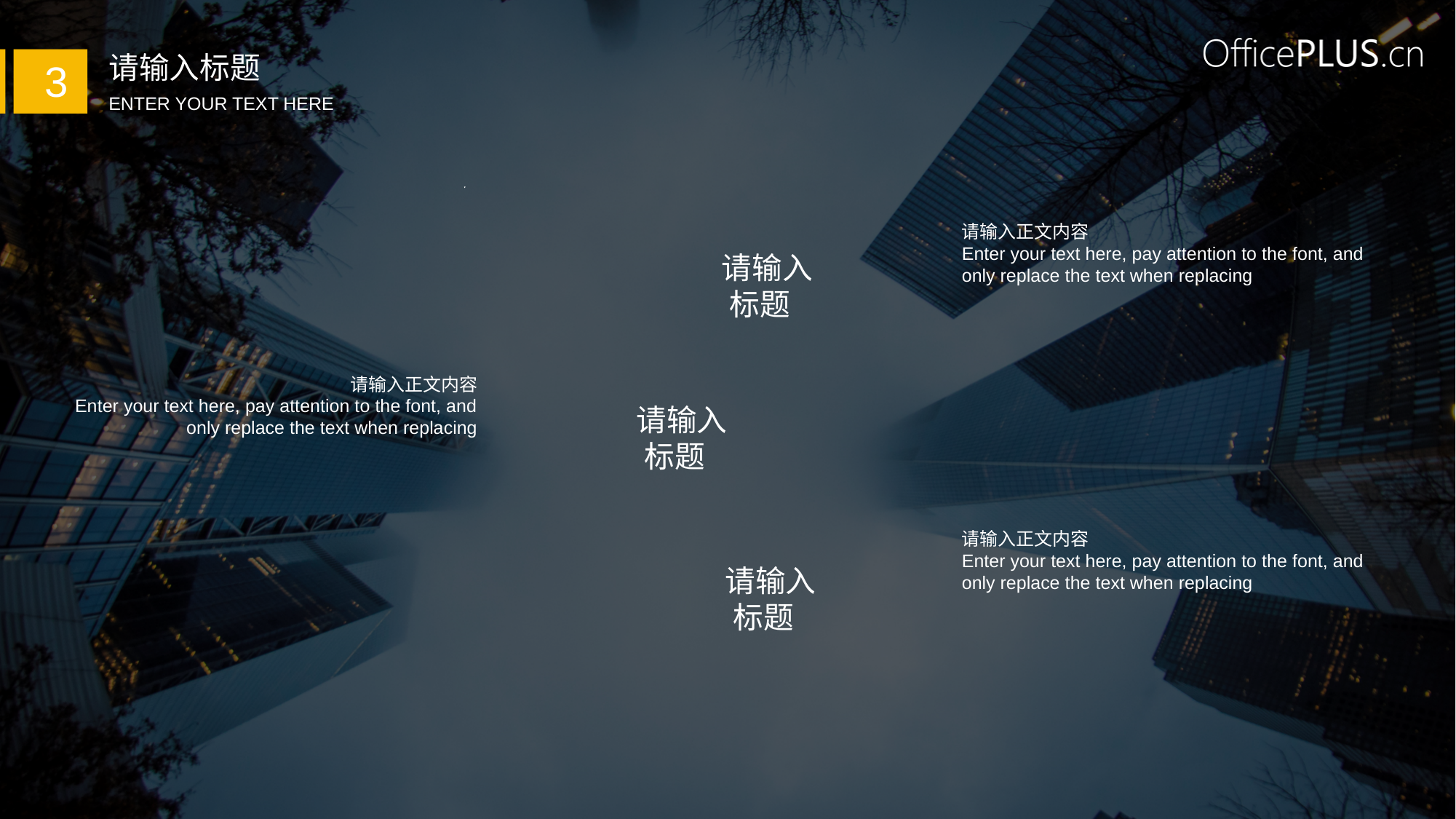

请输入标题

3
Enter your text here

请输入正文内容
Enter your text here, pay attention to the font, and only replace the text when replacing
 请输入标题
请输入正文内容
Enter your text here, pay attention to the font, and only replace the text when replacing
 请输入标题
请输入正文内容
Enter your text here, pay attention to the font, and only replace the text when replacing
 请输入标题